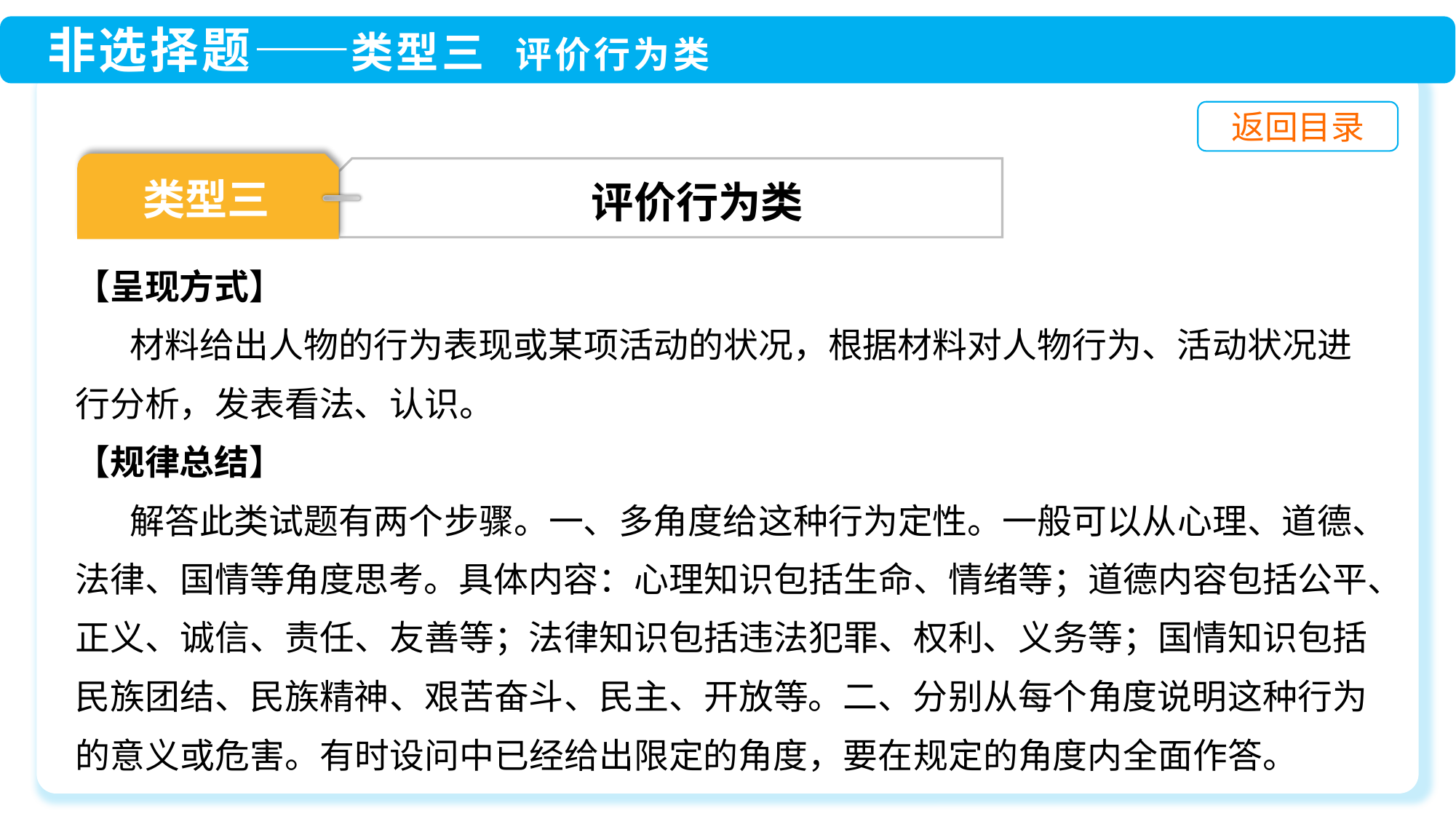

类型三
评价行为类

【呈现方式】
材料给出人物的行为表现或某项活动的状况，根据材料对人物行为、活动状况进行分析，发表看法、认识。
【规律总结】
解答此类试题有两个步骤。一、多角度给这种行为定性。一般可以从心理、道德、法律、国情等角度思考。具体内容：心理知识包括生命、情绪等；道德内容包括公平、正义、诚信、责任、友善等；法律知识包括违法犯罪、权利、义务等；国情知识包括民族团结、民族精神、艰苦奋斗、民主、开放等。二、分别从每个角度说明这种行为的意义或危害。有时设问中已经给出限定的角度，要在规定的角度内全面作答。